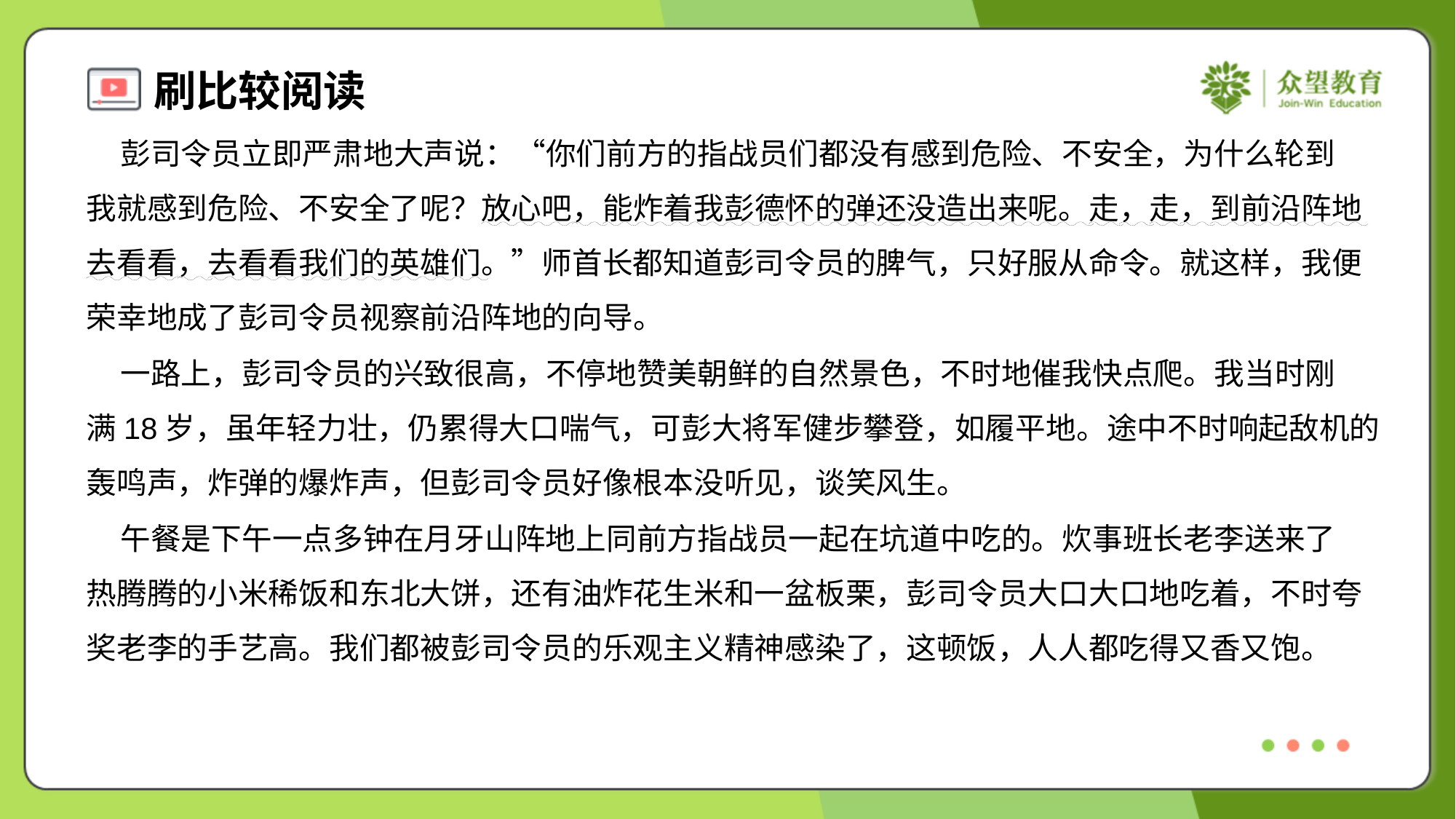

彭司令员立即严肃地大声说：“你们前方的指战员们都没有感到危险、不安全，为什么轮到
我就感到危险、不安全了呢？放心吧，能炸着我彭德怀的弹还没造出来呢。走，走，到前沿阵地
去看看，去看看我们的英雄们。”师首长都知道彭司令员的脾气，只好服从命令。就这样，我便
荣幸地成了彭司令员视察前沿阵地的向导。
    一路上，彭司令员的兴致很高，不停地赞美朝鲜的自然景色，不时地催我快点爬。我当时刚
满18岁，虽年轻力壮，仍累得大口喘气，可彭大将军健步攀登，如履平地。途中不时响起敌机的
轰鸣声，炸弹的爆炸声，但彭司令员好像根本没听见，谈笑风生。
    午餐是下午一点多钟在月牙山阵地上同前方指战员一起在坑道中吃的。炊事班长老李送来了
热腾腾的小米稀饭和东北大饼，还有油炸花生米和一盆板栗，彭司令员大口大口地吃着，不时夸
奖老李的手艺高。我们都被彭司令员的乐观主义精神感染了，这顿饭，人人都吃得又香又饱。